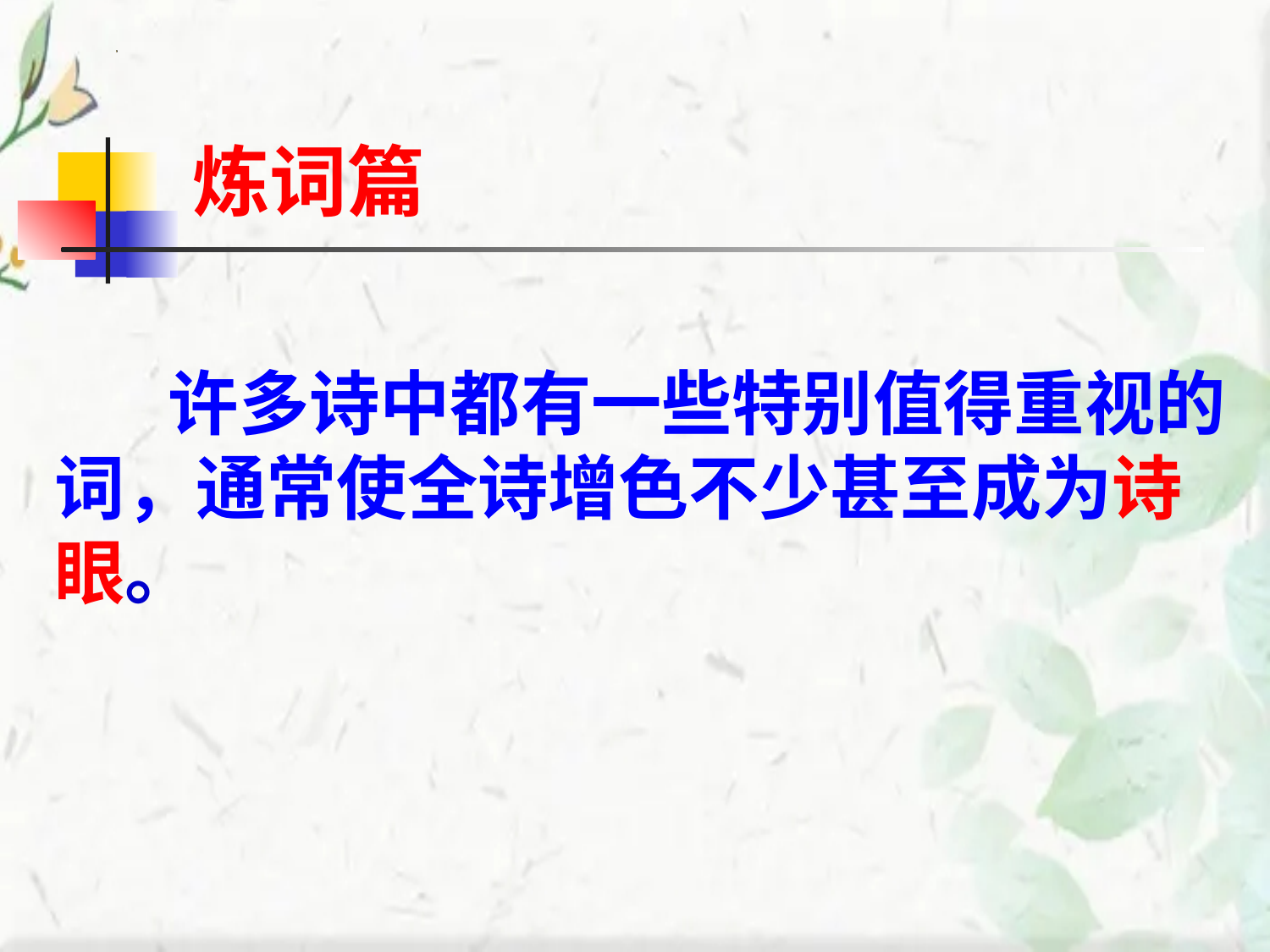

炼词篇
      许多诗中都有一些特别值得重视的词，通常使全诗增色不少甚至成为诗眼。